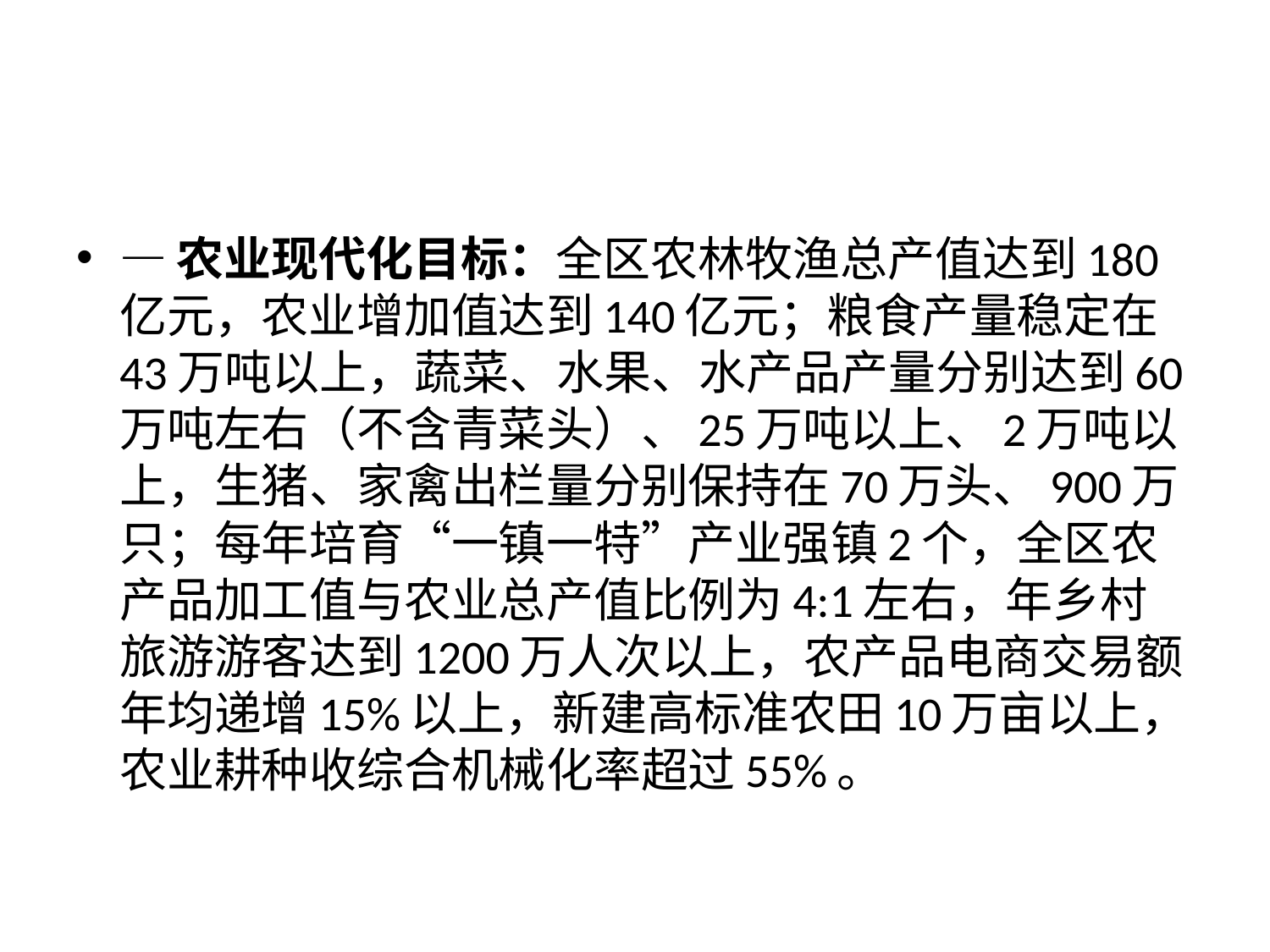

#
—农业现代化目标：全区农林牧渔总产值达到180亿元，农业增加值达到140亿元；粮食产量稳定在43万吨以上，蔬菜、水果、水产品产量分别达到60万吨左右（不含青菜头）、25万吨以上、2万吨以上，生猪、家禽出栏量分别保持在70万头、900万只；每年培育“一镇一特”产业强镇2个，全区农产品加工值与农业总产值比例为4:1左右，年乡村旅游游客达到1200万人次以上，农产品电商交易额年均递增15%以上，新建高标准农田10万亩以上，农业耕种收综合机械化率超过55%。